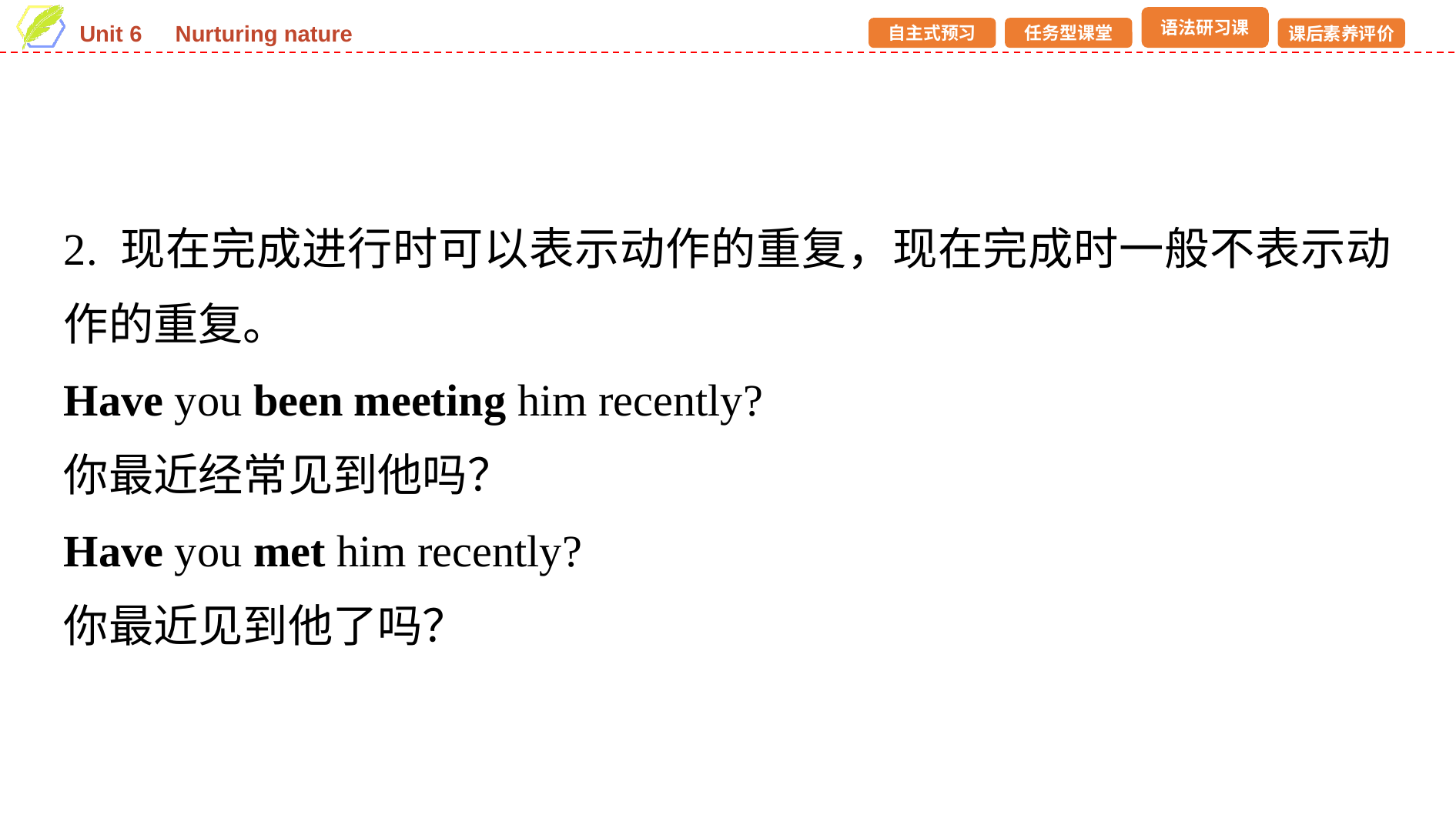

2. 现在完成进行时可以表示动作的重复，现在完成时一般不表示动作的重复。
Have you been meeting him recently?
你最近经常见到他吗？
Have you met him recently?
你最近见到他了吗？